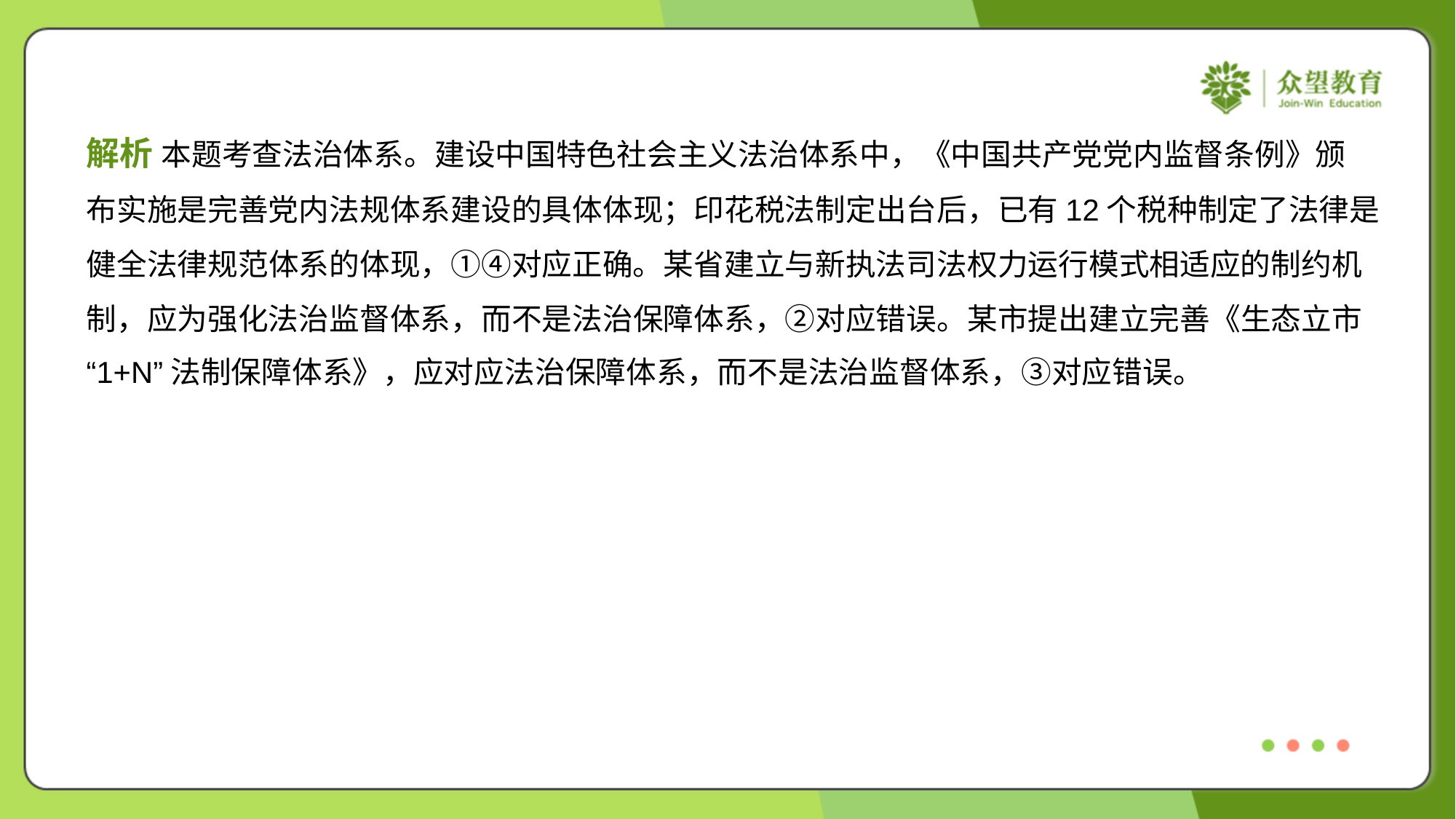

解析 本题考查法治体系。建设中国特色社会主义法治体系中，《中国共产党党内监督条例》颁
布实施是完善党内法规体系建设的具体体现；印花税法制定出台后，已有12个税种制定了法律是
健全法律规范体系的体现，①④对应正确。某省建立与新执法司法权力运行模式相适应的制约机
制，应为强化法治监督体系，而不是法治保障体系，②对应错误。某市提出建立完善《生态立市
“1+N”法制保障体系》，应对应法治保障体系，而不是法治监督体系，③对应错误。